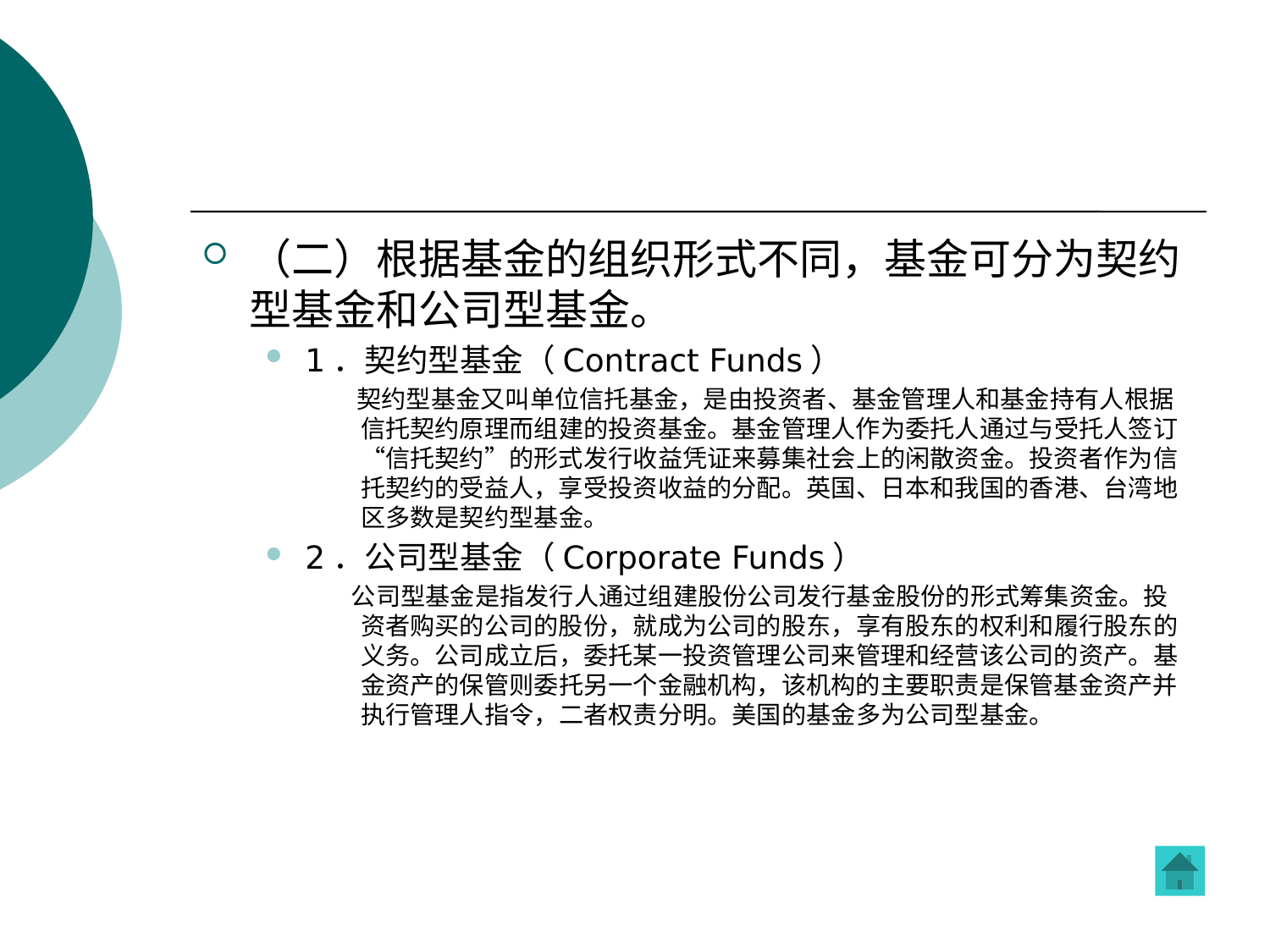

（二）根据基金的组织形式不同，基金可分为契约型基金和公司型基金。
1．契约型基金（Contract Funds）
    契约型基金又叫单位信托基金，是由投资者、基金管理人和基金持有人根据信托契约原理而组建的投资基金。基金管理人作为委托人通过与受托人签订“信托契约”的形式发行收益凭证来募集社会上的闲散资金。投资者作为信托契约的受益人，享受投资收益的分配。英国、日本和我国的香港、台湾地区多数是契约型基金。
2．公司型基金（Corporate Funds）
   公司型基金是指发行人通过组建股份公司发行基金股份的形式筹集资金。投资者购买的公司的股份，就成为公司的股东，享有股东的权利和履行股东的义务。公司成立后，委托某一投资管理公司来管理和经营该公司的资产。基金资产的保管则委托另一个金融机构，该机构的主要职责是保管基金资产并执行管理人指令，二者权责分明。美国的基金多为公司型基金。